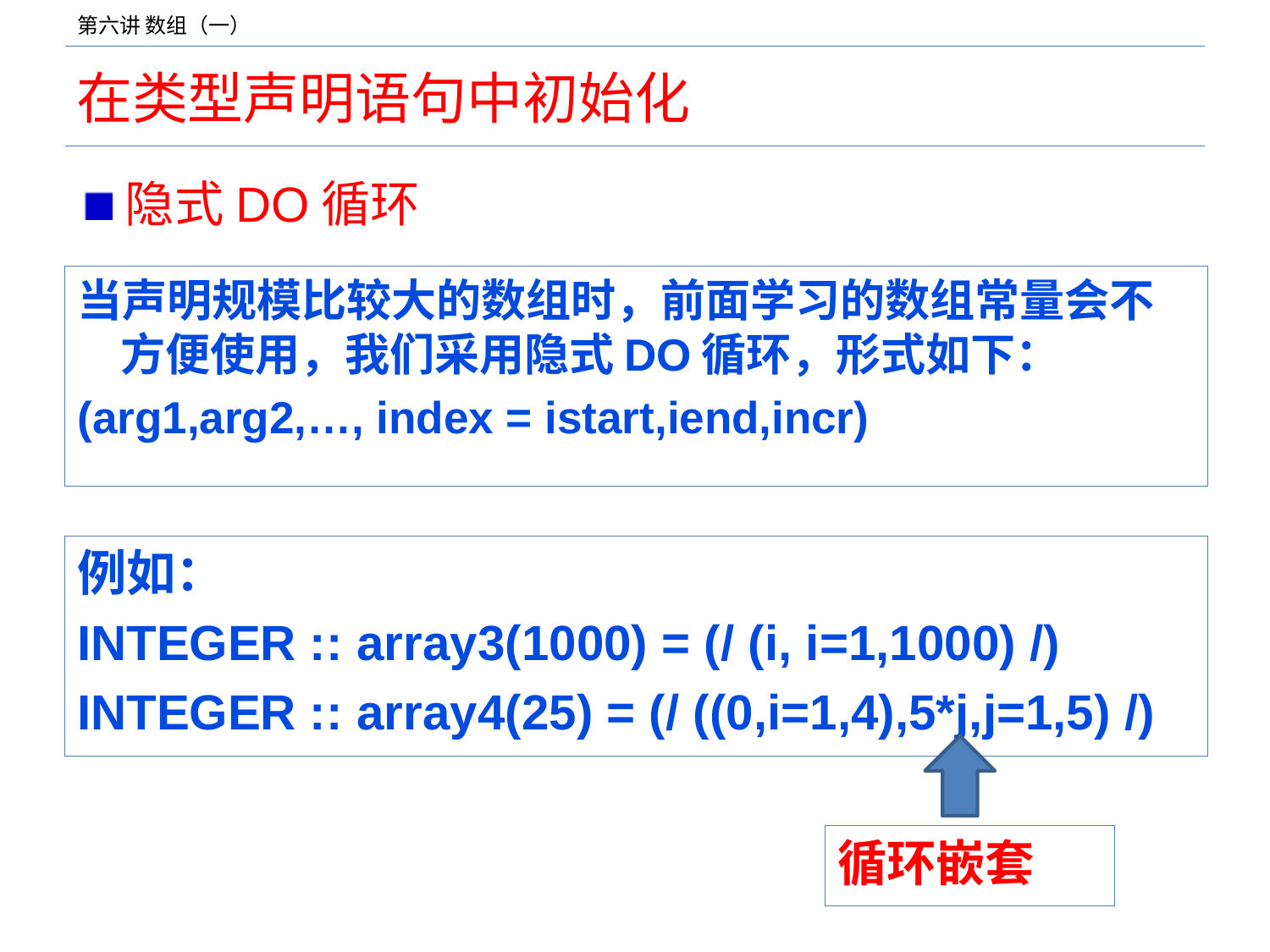

# 在类型声明语句中初始化
隐式DO循环
当声明规模比较大的数组时，前面学习的数组常量会不方便使用，我们采用隐式DO循环，形式如下：
(arg1,arg2,…, index = istart,iend,incr)
例如：
INTEGER :: array3(1000) = (/ (i, i=1,1000) /)
INTEGER :: array4(25) = (/ ((0,i=1,4),5*j,j=1,5) /)

循环嵌套